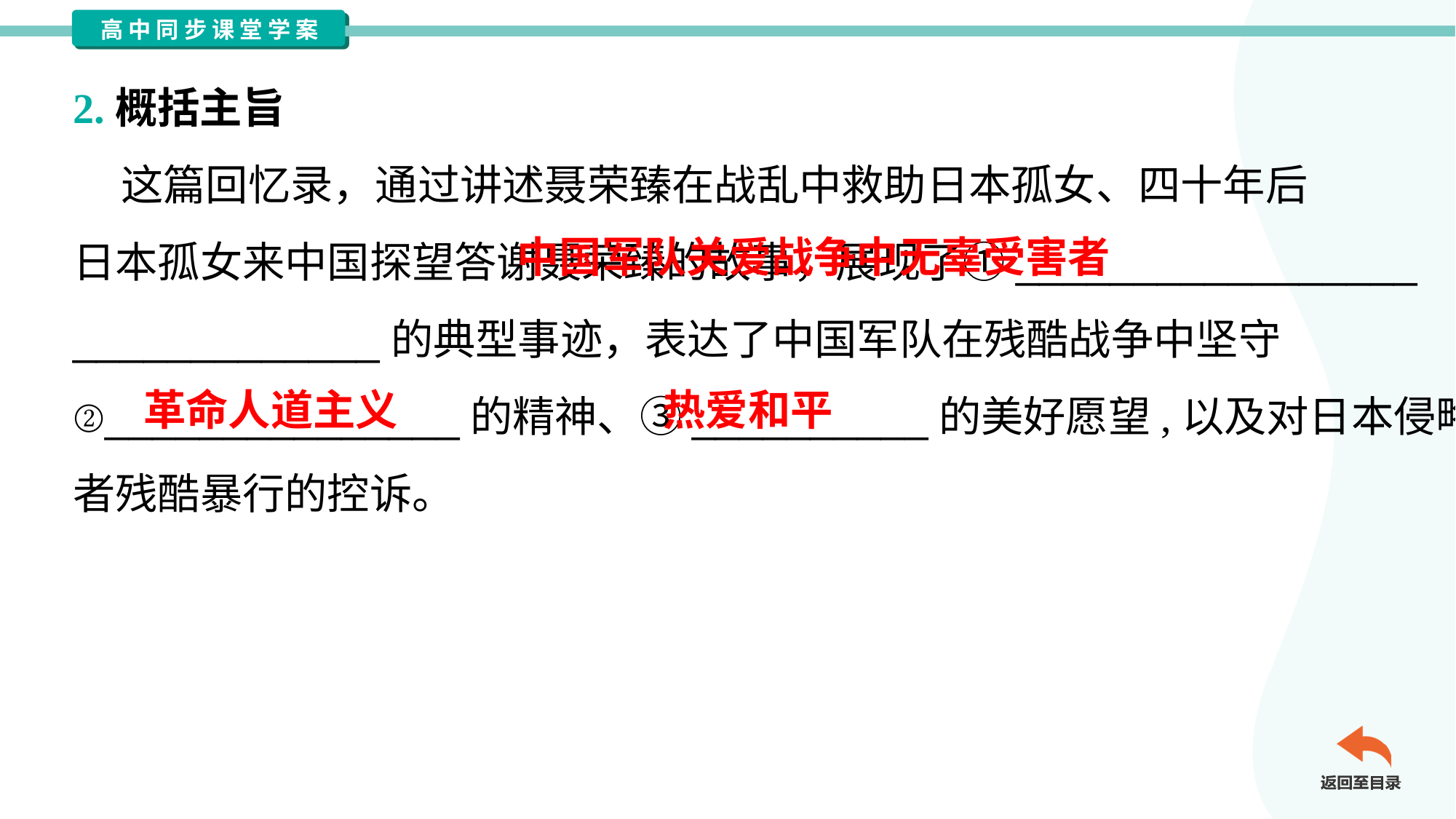

2.概括主旨
    这篇回忆录，通过讲述聂荣臻在战乱中救助日本孤女、四十年后
日本孤女来中国探望答谢聂荣臻的故事，展现了①_________________
_____________的典型事迹，表达了中国军队在残酷战争中坚守
②_______________的精神、③__________的美好愿望,以及对日本侵略
者残酷暴行的控诉。
                                             中国军队关爱战争中无辜受害者
革命人道主义
热爱和平